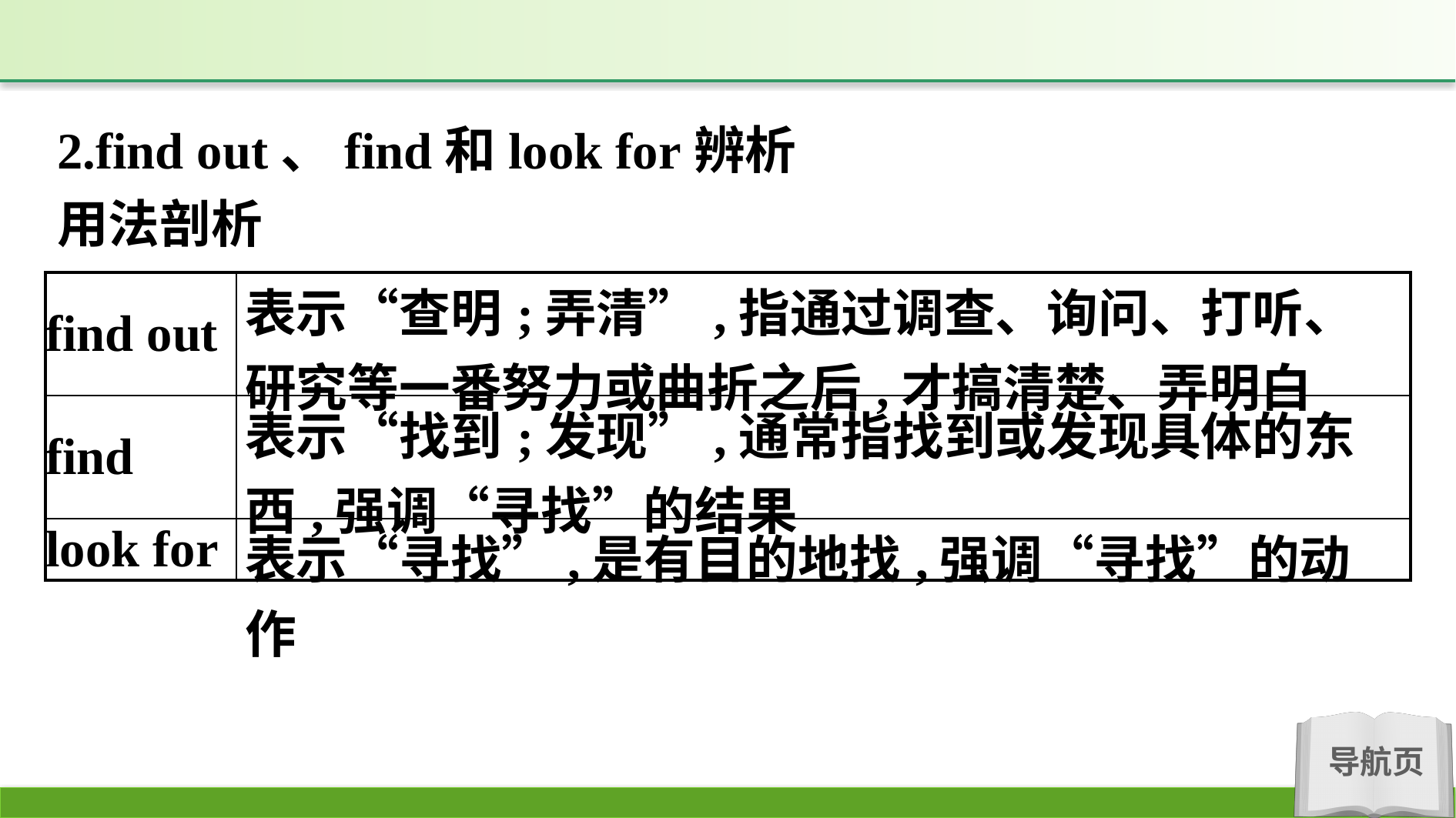

2.find out、find和look for辨析
用法剖析
| find out | 表示“查明;弄清”,指通过调查、询问、打听、研究等一番努力或曲折之后,才搞清楚、弄明白 |
| --- | --- |
| find | 表示“找到;发现”,通常指找到或发现具体的东西,强调“寻找”的结果 |
| look for | 表示“寻找”,是有目的地找,强调“寻找”的动作 |